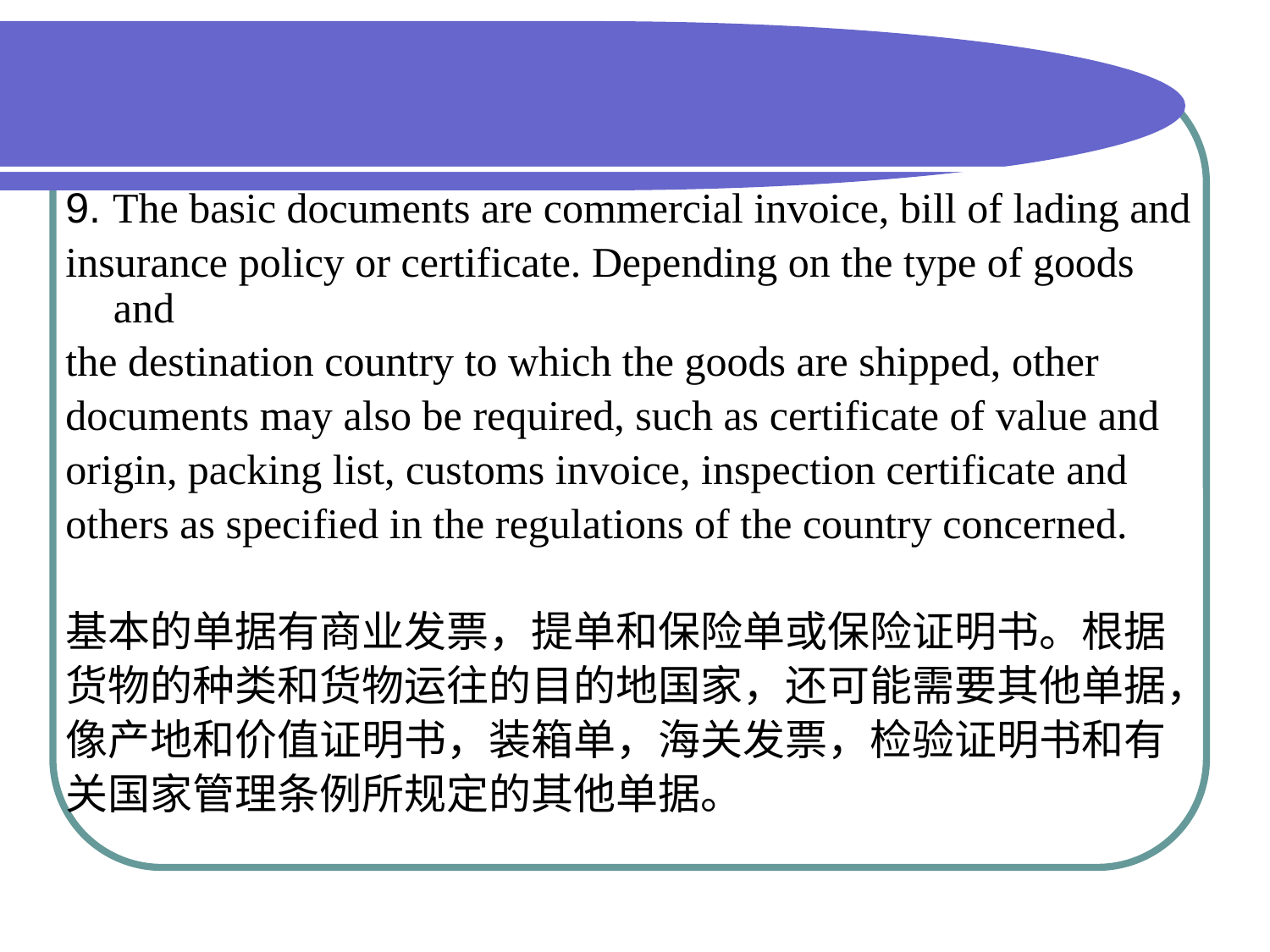

#
9. The basic documents are commercial invoice, bill of lading and
insurance policy or certificate. Depending on the type of goods and
the destination country to which the goods are shipped, other
documents may also be required, such as certificate of value and
origin, packing list, customs invoice, inspection certificate and
others as specified in the regulations of the country concerned.

基本的单据有商业发票，提单和保险单或保险证明书。根据
货物的种类和货物运往的目的地国家，还可能需要其他单据，
像产地和价值证明书，装箱单，海关发票，检验证明书和有
关国家管理条例所规定的其他单据。